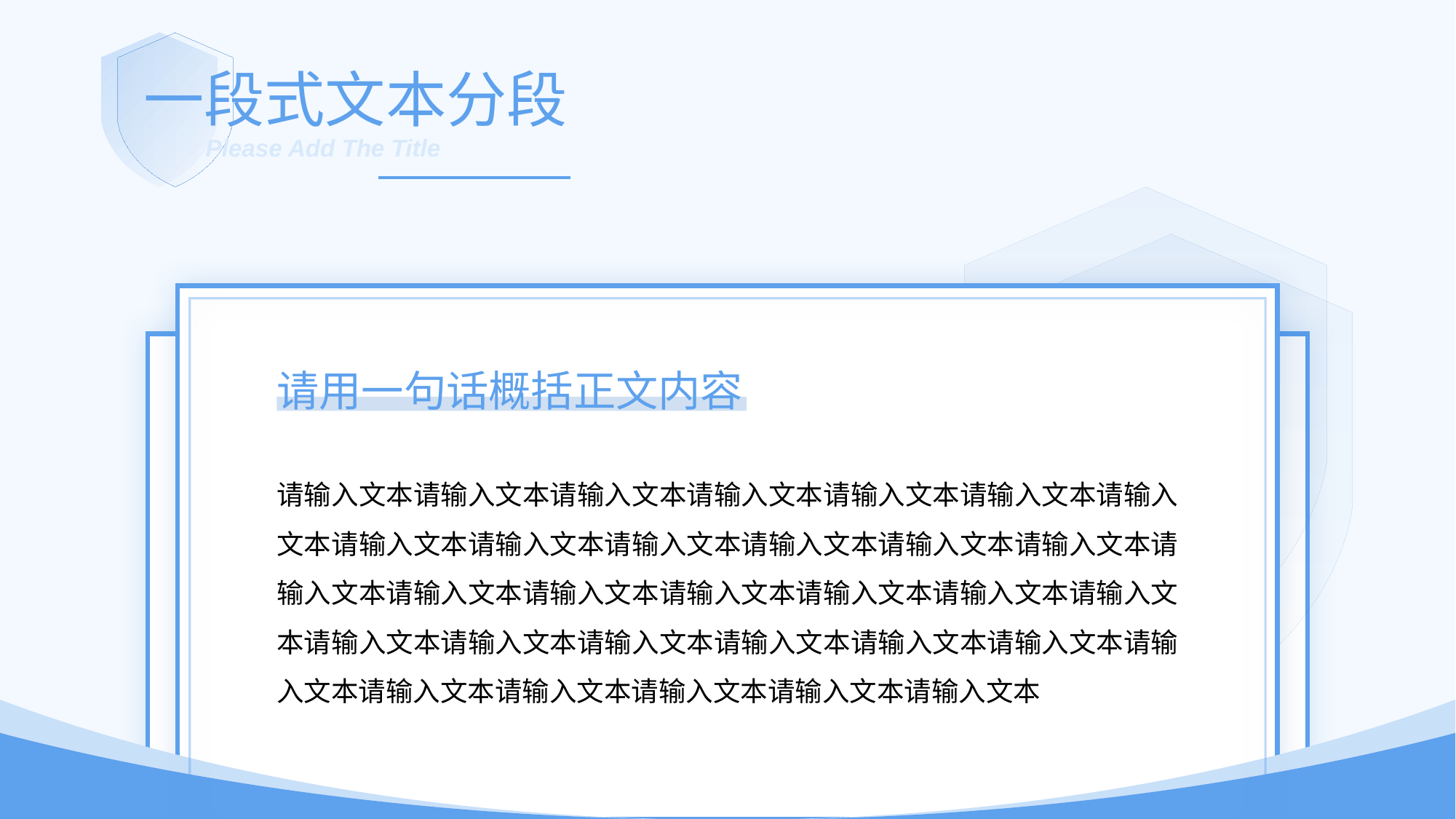

一段式文本分段
Please Add The Title

请用一句话概括正文内容

请输入文本请输入文本请输入文本请输入文本请输入文本请输入文本请输入文本请输入文本请输入文本请输入文本请输入文本请输入文本请输入文本请输入文本请输入文本请输入文本请输入文本请输入文本请输入文本请输入文本请输入文本请输入文本请输入文本请输入文本请输入文本请输入文本请输入文本请输入文本请输入文本请输入文本请输入文本请输入文本